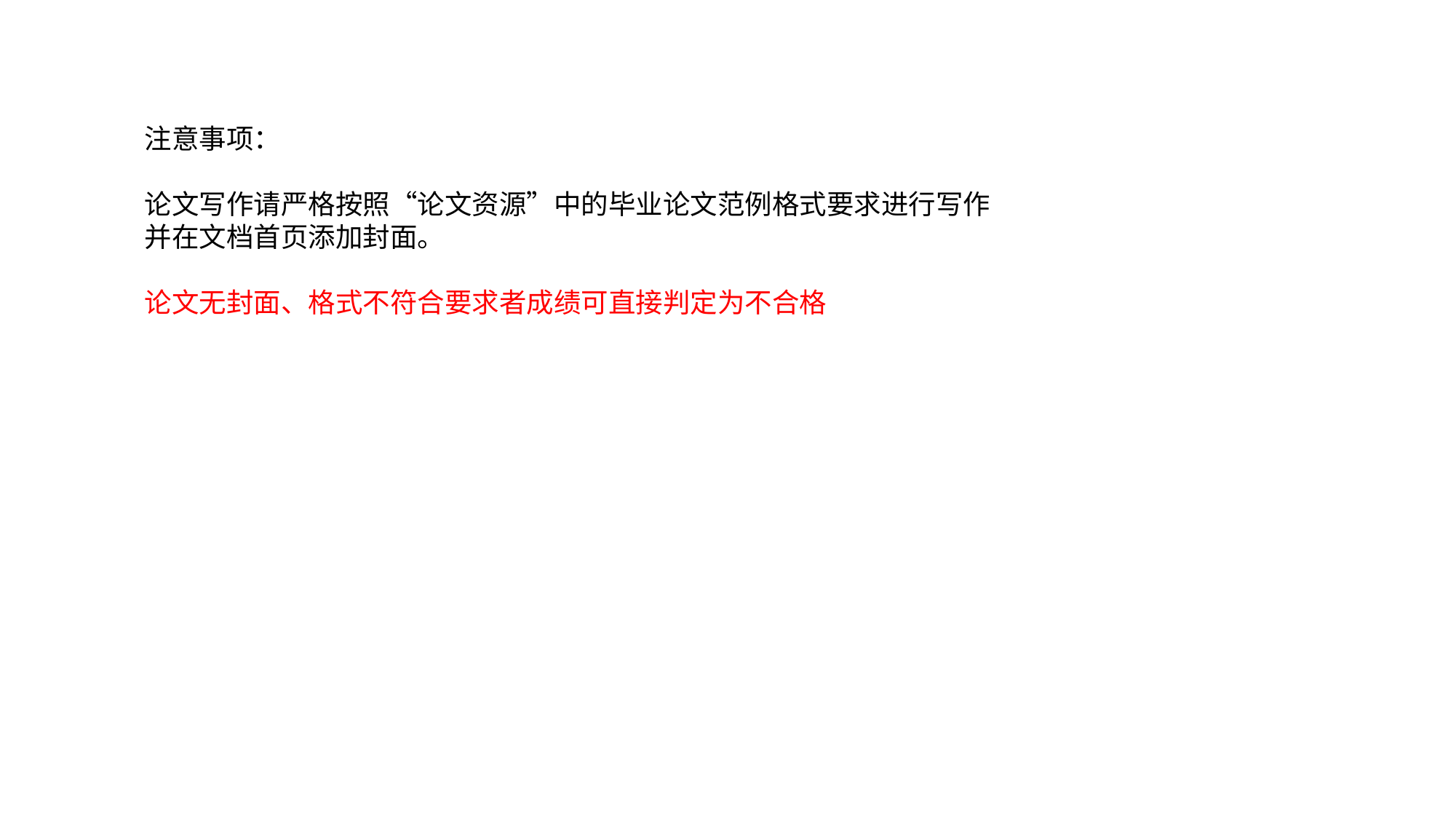

注意事项：

论文写作请严格按照“论文资源”中的毕业论文范例格式要求进行写作
并在文档首页添加封面。

论文无封面、格式不符合要求者成绩可直接判定为不合格